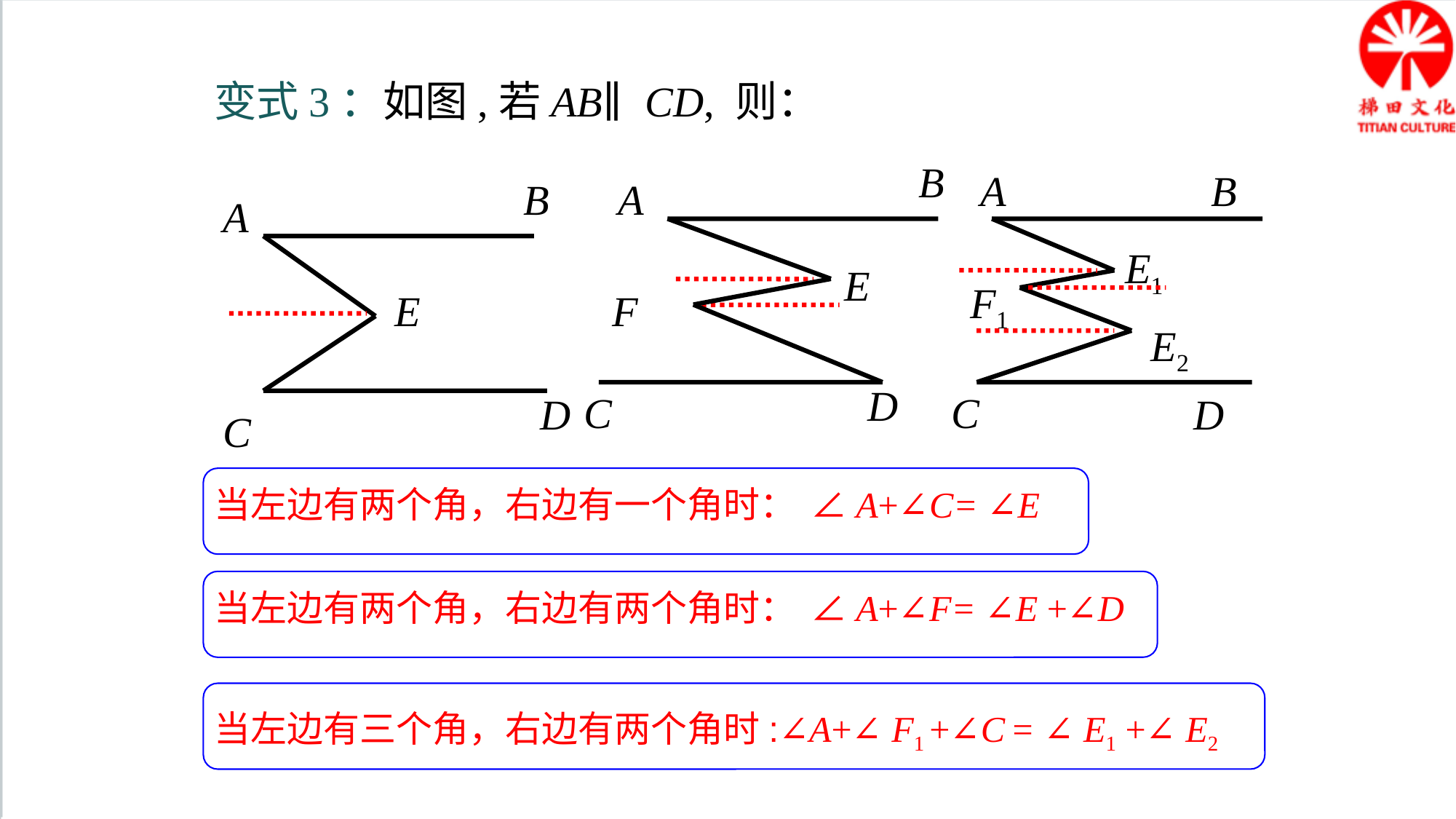

变式3：如图,若AB∥CD, 则：
B
A

E
F

D
C

A
B

E1
F1
E2
C
D
B
A

E
D
C

当左边有两个角，右边有一个角时：  ∠A+∠C= ∠E

当左边有两个角，右边有两个角时：  ∠A+∠F= ∠E +∠D

当左边有三个角，右边有两个角时:∠A+∠ F1 +∠C = ∠ E1 +∠ E2